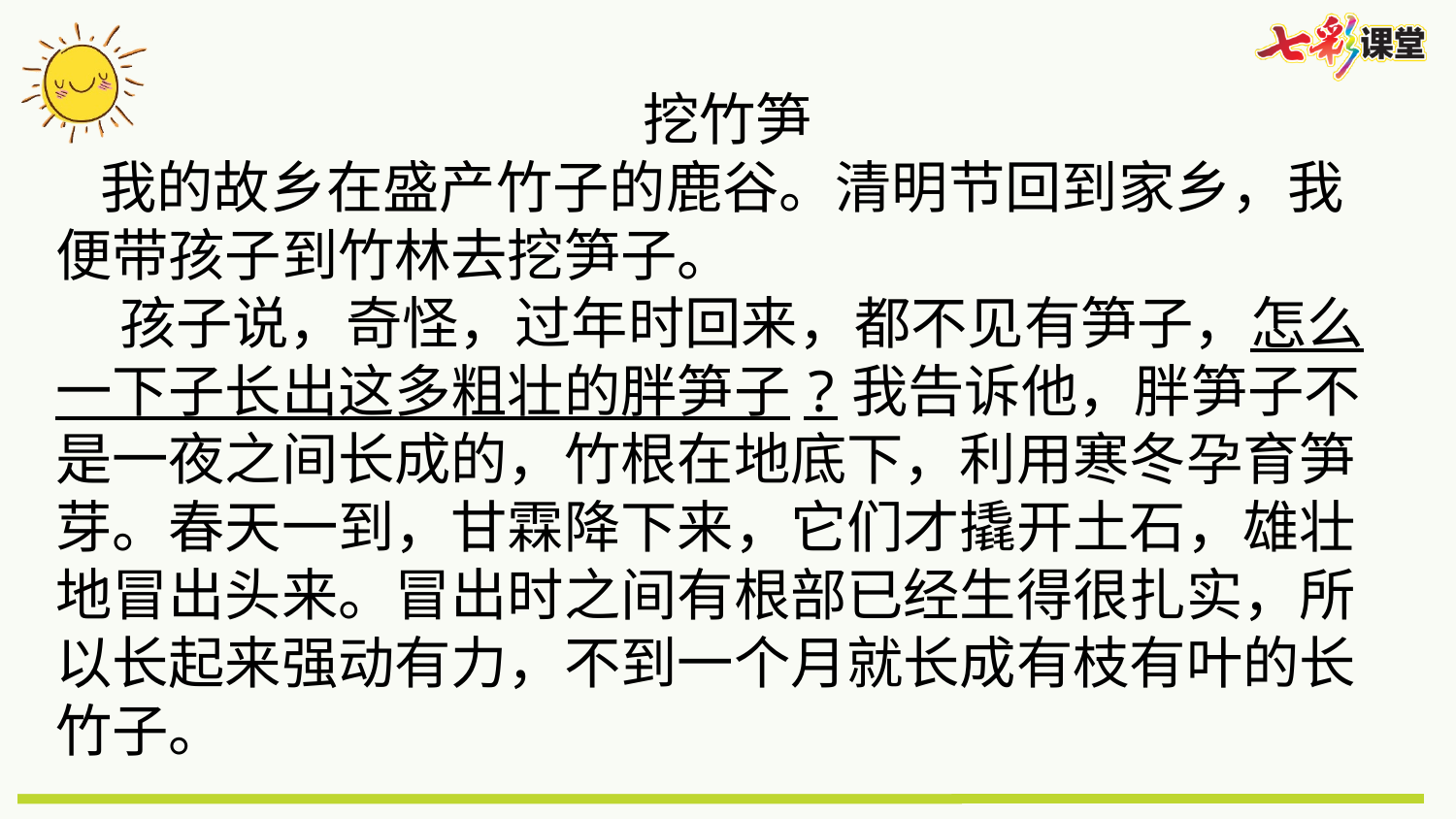

挖竹笋
    我的故乡在盛产竹子的鹿谷。清明节回到家乡，我便带孩子到竹林去挖笋子。
    孩子说，奇怪，过年时回来，都不见有笋子，怎么一下子长出这多粗壮的胖笋子?我告诉他，胖笋子不是一夜之间长成的，竹根在地底下，利用寒冬孕育笋芽。春天一到，甘霖降下来，它们才撬开土石，雄壮地冒出头来。冒出时之间有根部已经生得很扎实，所以长起来强动有力，不到一个月就长成有枝有叶的长竹子。